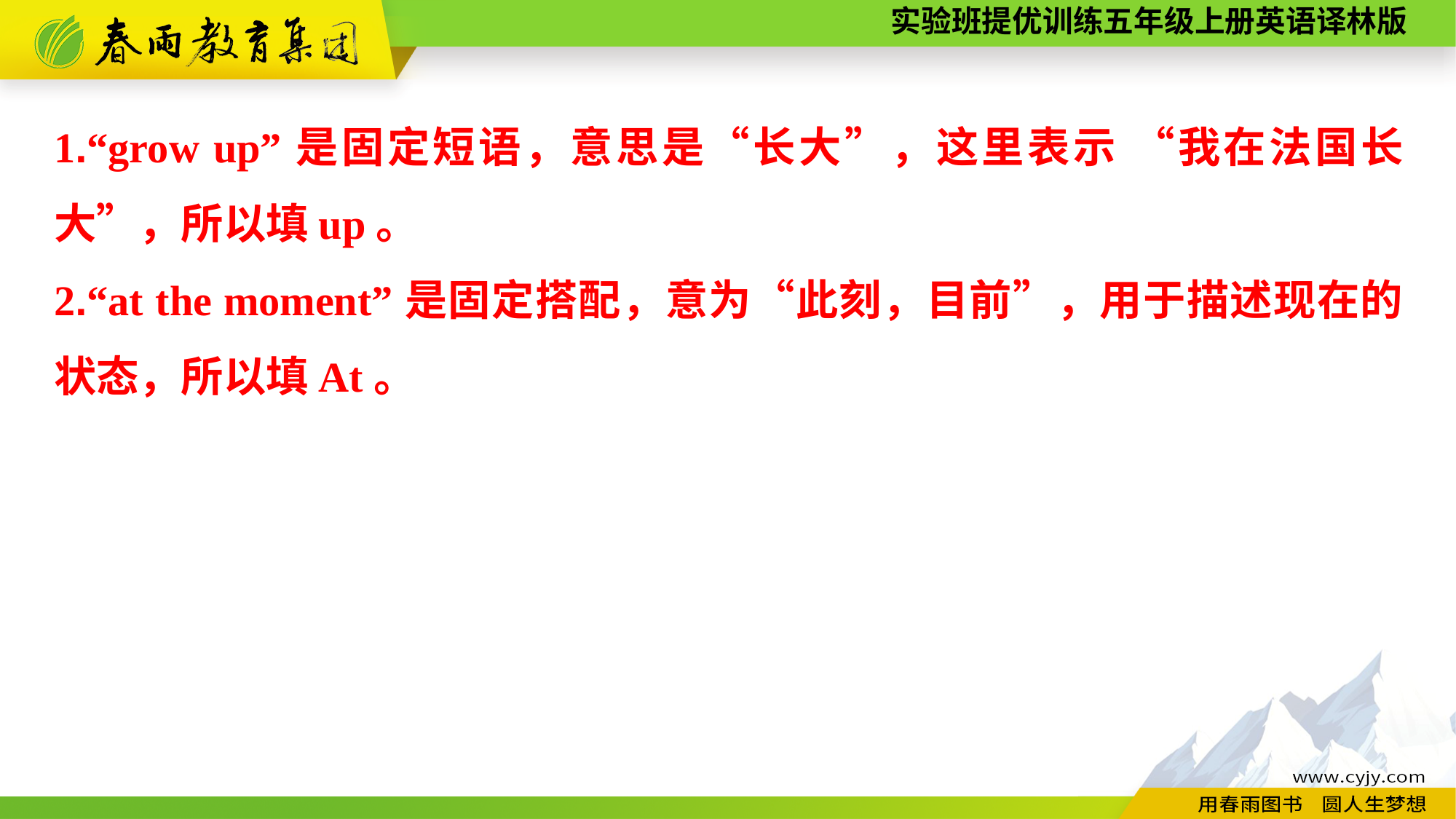

1.“grow up”是固定短语，意思是“长大”，这里表示 “我在法国长大”，所以填up。
2.“at the moment”是固定搭配，意为“此刻，目前”，用于描述现在的状态，所以填At。